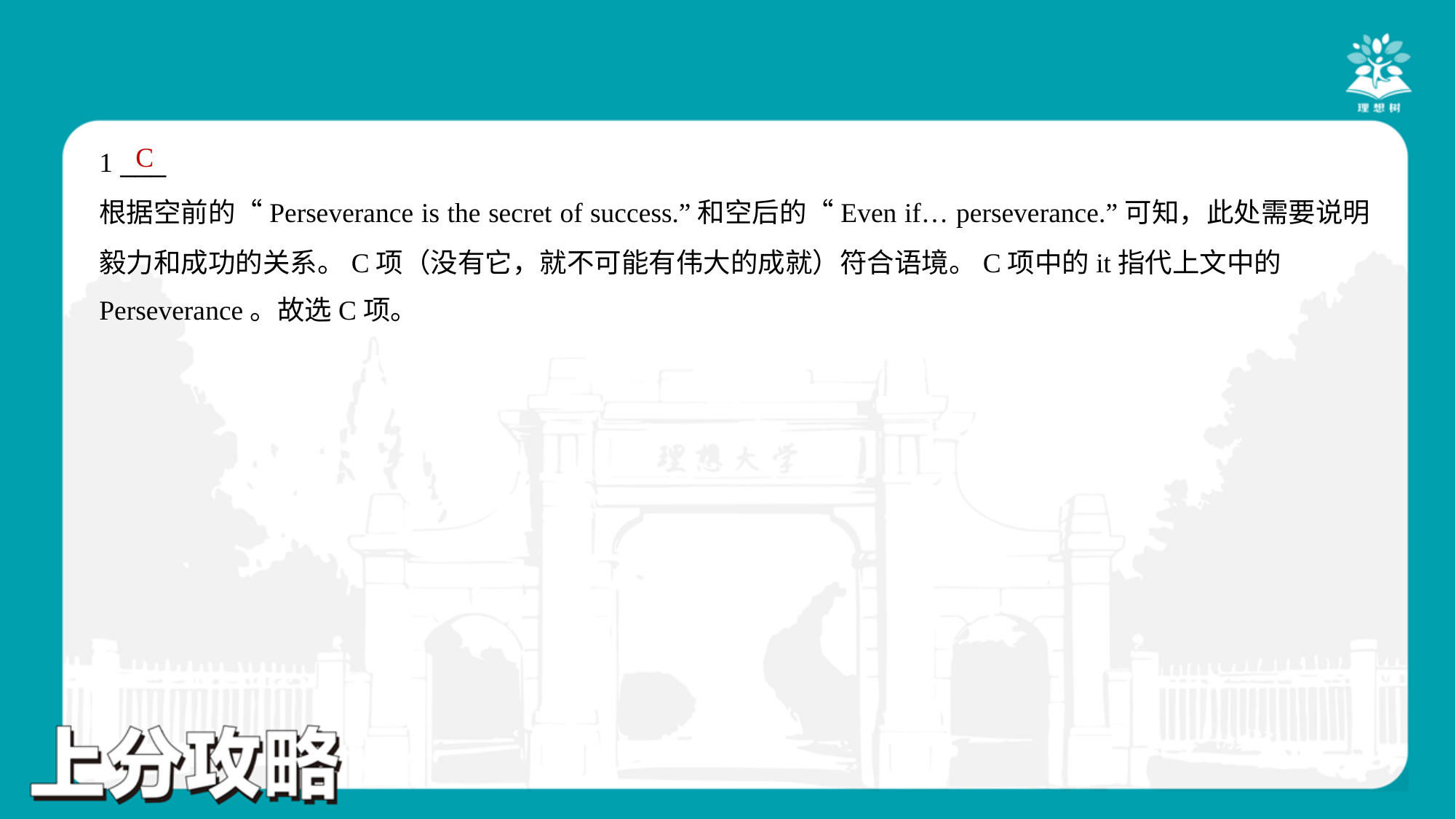

C
1 ___
根据空前的“Perseverance is the secret of success.”和空后的“Even if… perseverance.”可知，此处需要说明
毅力和成功的关系。C项（没有它，就不可能有伟大的成就）符合语境。C项中的it指代上文中的
Perseverance。故选C项。